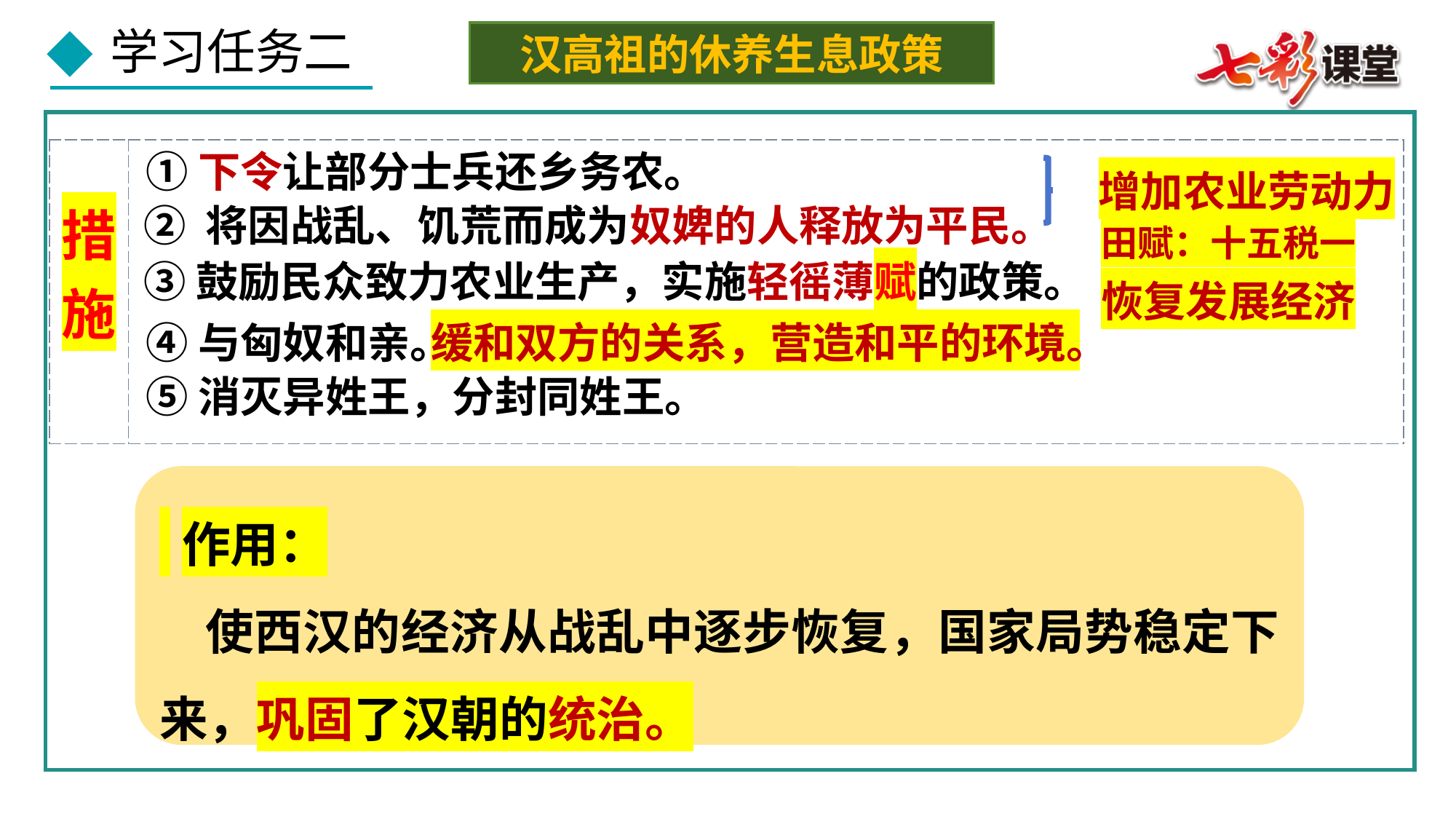

汉高祖的休养生息政策
| 措施 |  |
| --- | --- |
①下令让部分士兵还乡务农。

增加农业劳动力
② 将因战乱、饥荒而成为奴婢的人释放为平民。
田赋：十五税一
③鼓励民众致力农业生产，实施轻徭薄赋的政策。
恢复发展经济
④与匈奴和亲。
缓和双方的关系，营造和平的环境。
⑤消灭异姓王，分封同姓王。
 作用：
   使西汉的经济从战乱中逐步恢复，国家局势稳定下来，巩固了汉朝的统治。